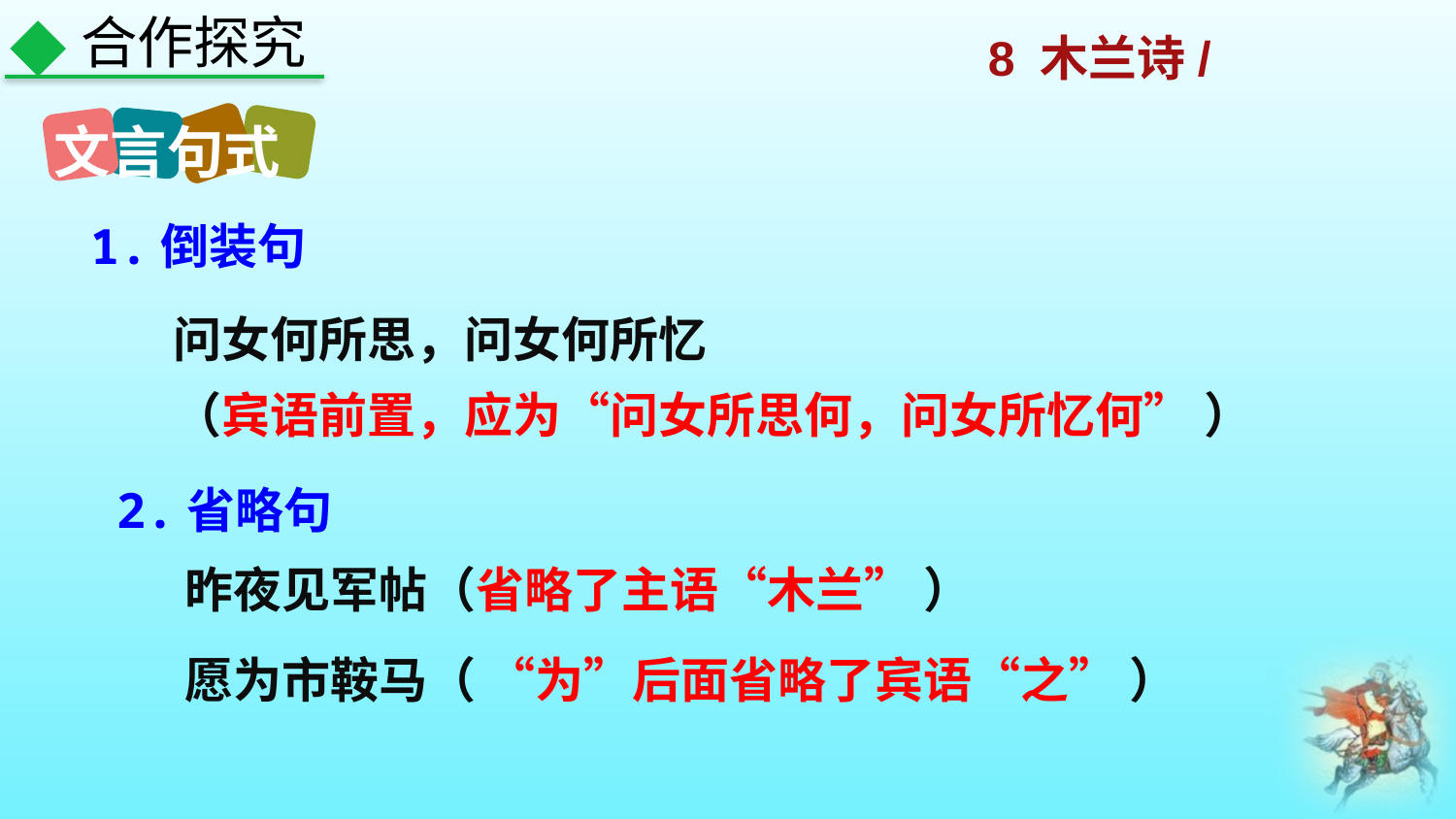

合作探究

文言句式

1.倒装句
问女何所思，问女何所忆
（宾语前置，应为“问女所思何，问女所忆何” ）
2.省略句
昨夜见军帖（省略了主语“木兰” ）
愿为市鞍马（ “为”后面省略了宾语“之” ）